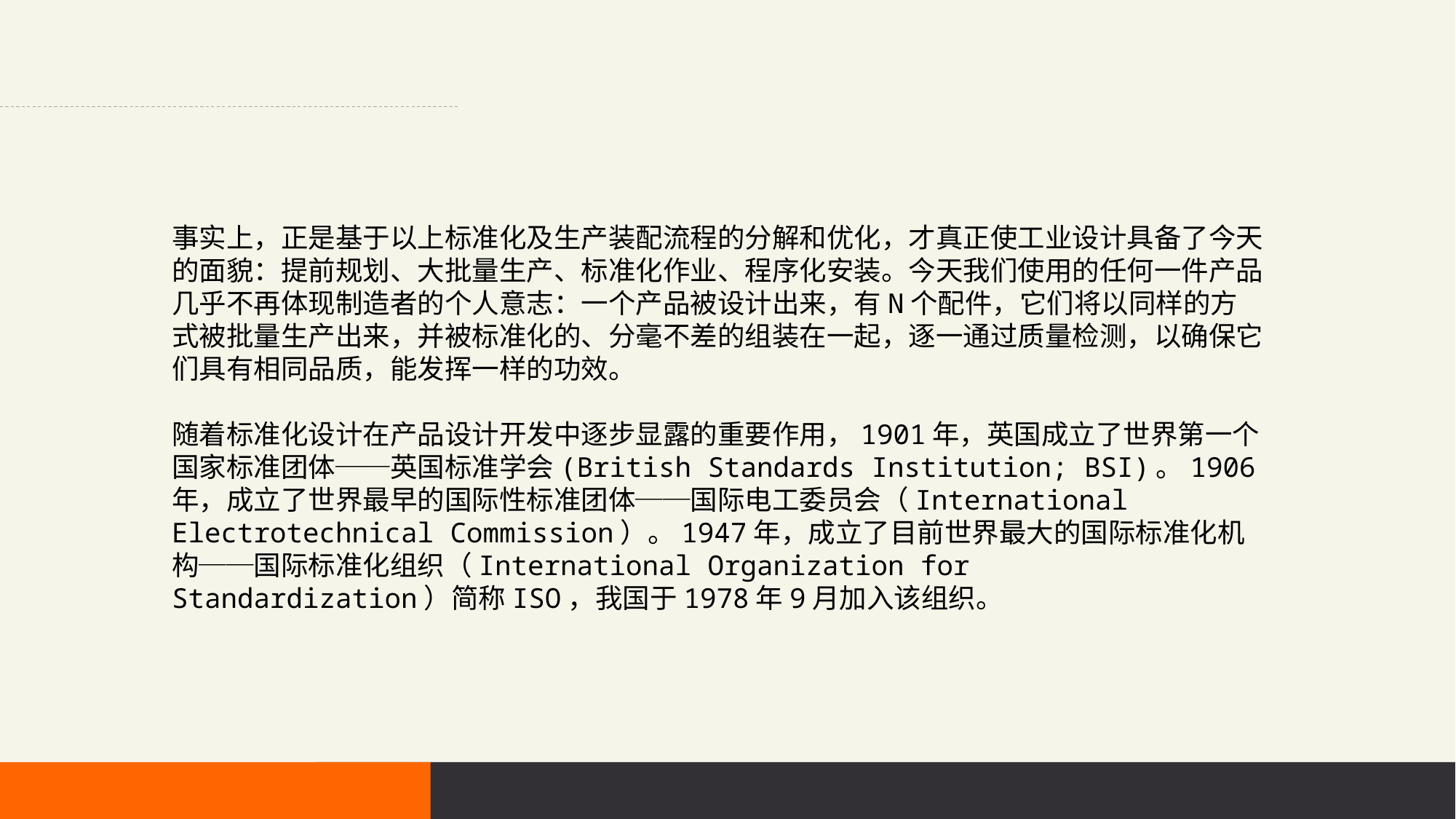

事实上，正是基于以上标准化及生产装配流程的分解和优化，才真正使工业设计具备了今天的面貌：提前规划、大批量生产、标准化作业、程序化安装。今天我们使用的任何一件产品几乎不再体现制造者的个人意志：一个产品被设计出来，有N个配件，它们将以同样的方式被批量生产出来，并被标准化的、分毫不差的组装在一起，逐一通过质量检测，以确保它们具有相同品质，能发挥一样的功效。

随着标准化设计在产品设计开发中逐步显露的重要作用，1901年，英国成立了世界第一个国家标准团体──英国标准学会(British Standards Institution; BSI)。1906年，成立了世界最早的国际性标准团体──国际电工委员会（International Electrotechnical Commission）。1947年，成立了目前世界最大的国际标准化机构──国际标准化组织（International Organization for Standardization）简称ISO，我国于1978年9月加入该组织。